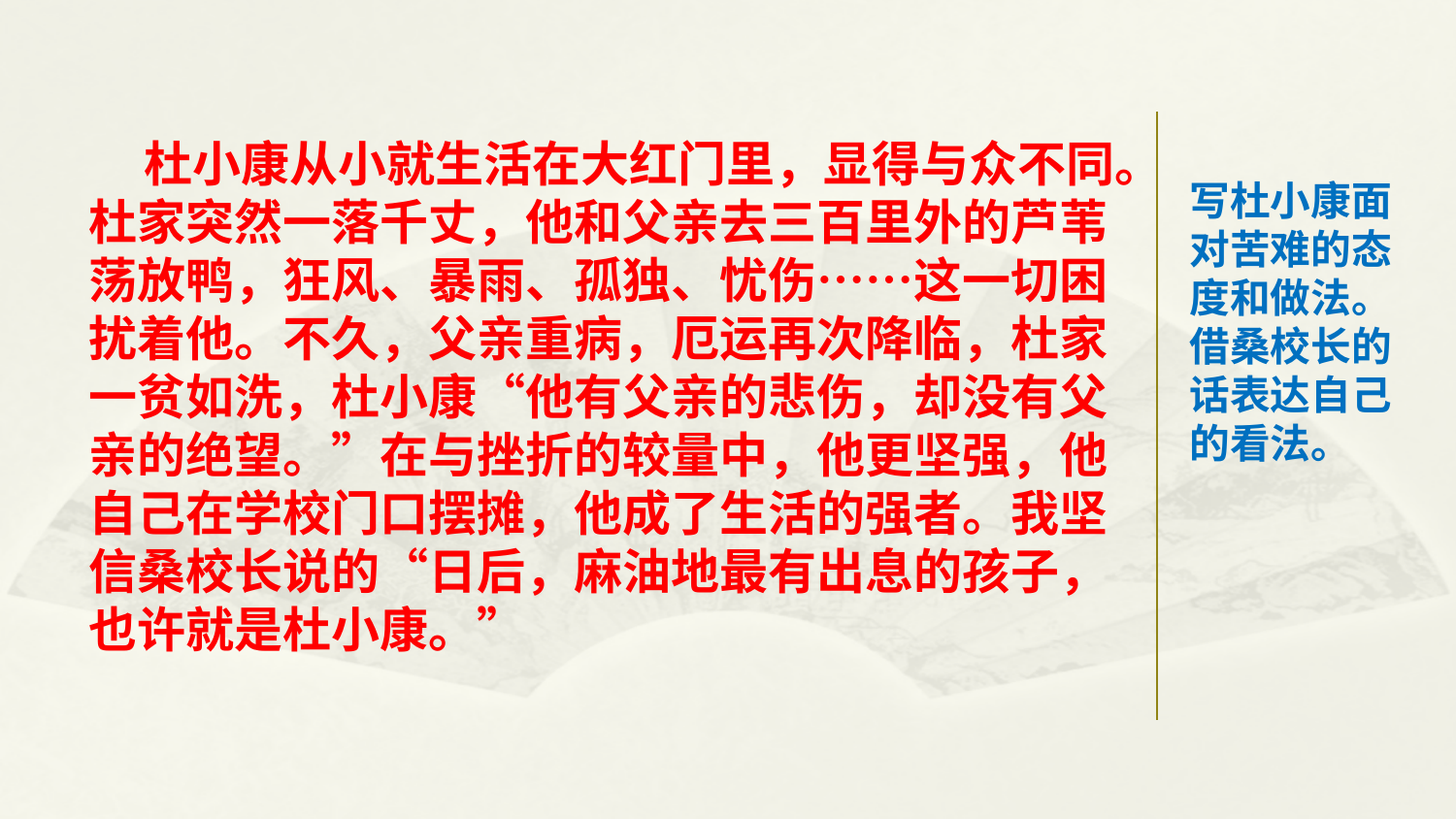

杜小康从小就生活在大红门里，显得与众不同。杜家突然一落千丈，他和父亲去三百里外的芦苇荡放鸭，狂风、暴雨、孤独、忧伤……这一切困扰着他。不久，父亲重病，厄运再次降临，杜家一贫如洗，杜小康“他有父亲的悲伤，却没有父亲的绝望。”在与挫折的较量中，他更坚强，他自己在学校门口摆摊，他成了生活的强者。我坚信桑校长说的“日后，麻油地最有出息的孩子，也许就是杜小康。”
写杜小康面对苦难的态度和做法。借桑校长的话表达自己的看法。